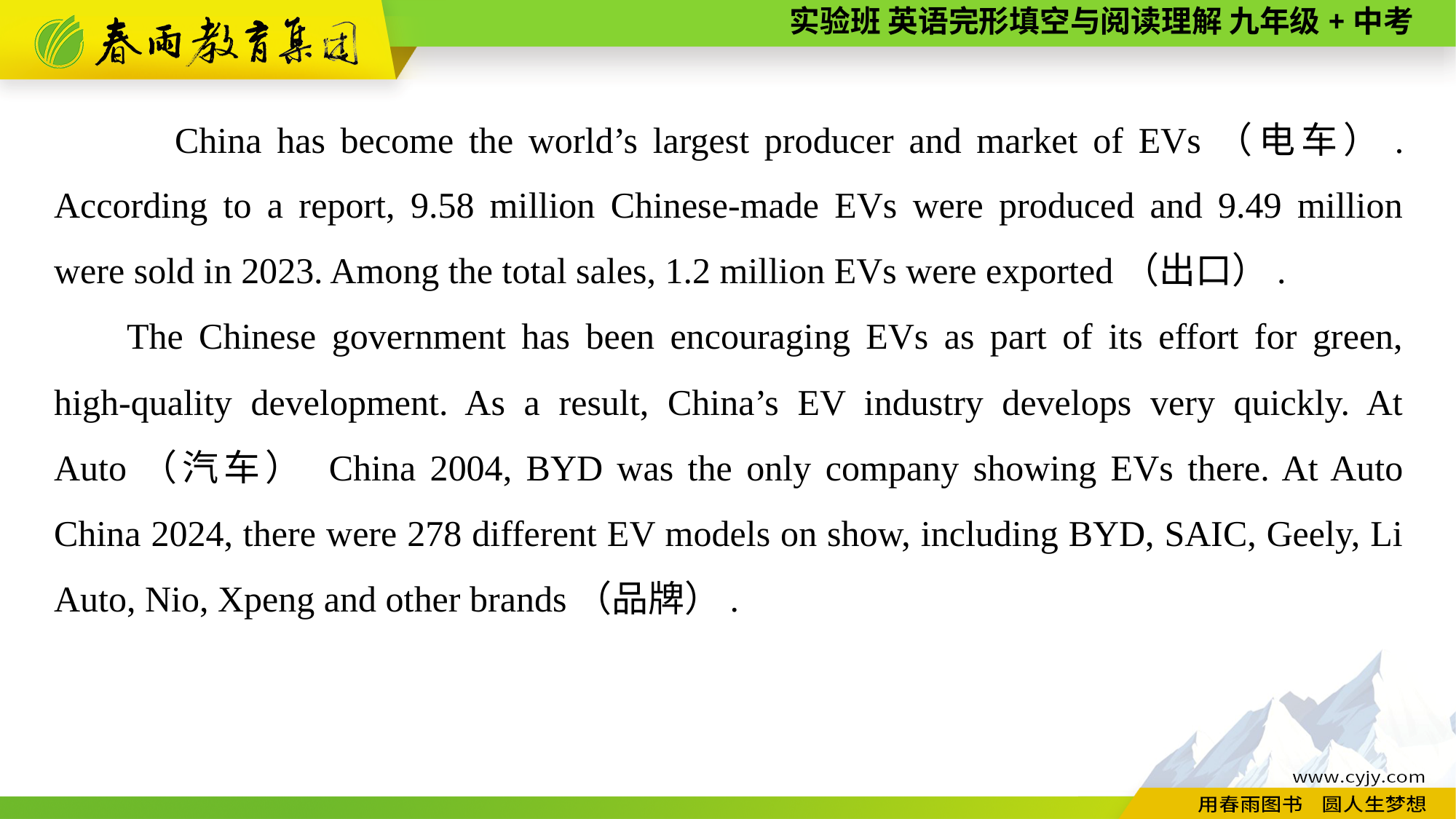

China has become the world’s largest producer and market of EVs（电车）. According to a report, 9.58 million Chinese-made EVs were produced and 9.49 million were sold in 2023. Among the total sales, 1.2 million EVs were exported（出口）.
The Chinese government has been encouraging EVs as part of its effort for green, high-quality development. As a result, China’s EV industry develops very quickly. At Auto（汽车） China 2004, BYD was the only company showing EVs there. At Auto China 2024, there were 278 different EV models on show, including BYD, SAIC, Geely, Li Auto, Nio, Xpeng and other brands（品牌）.